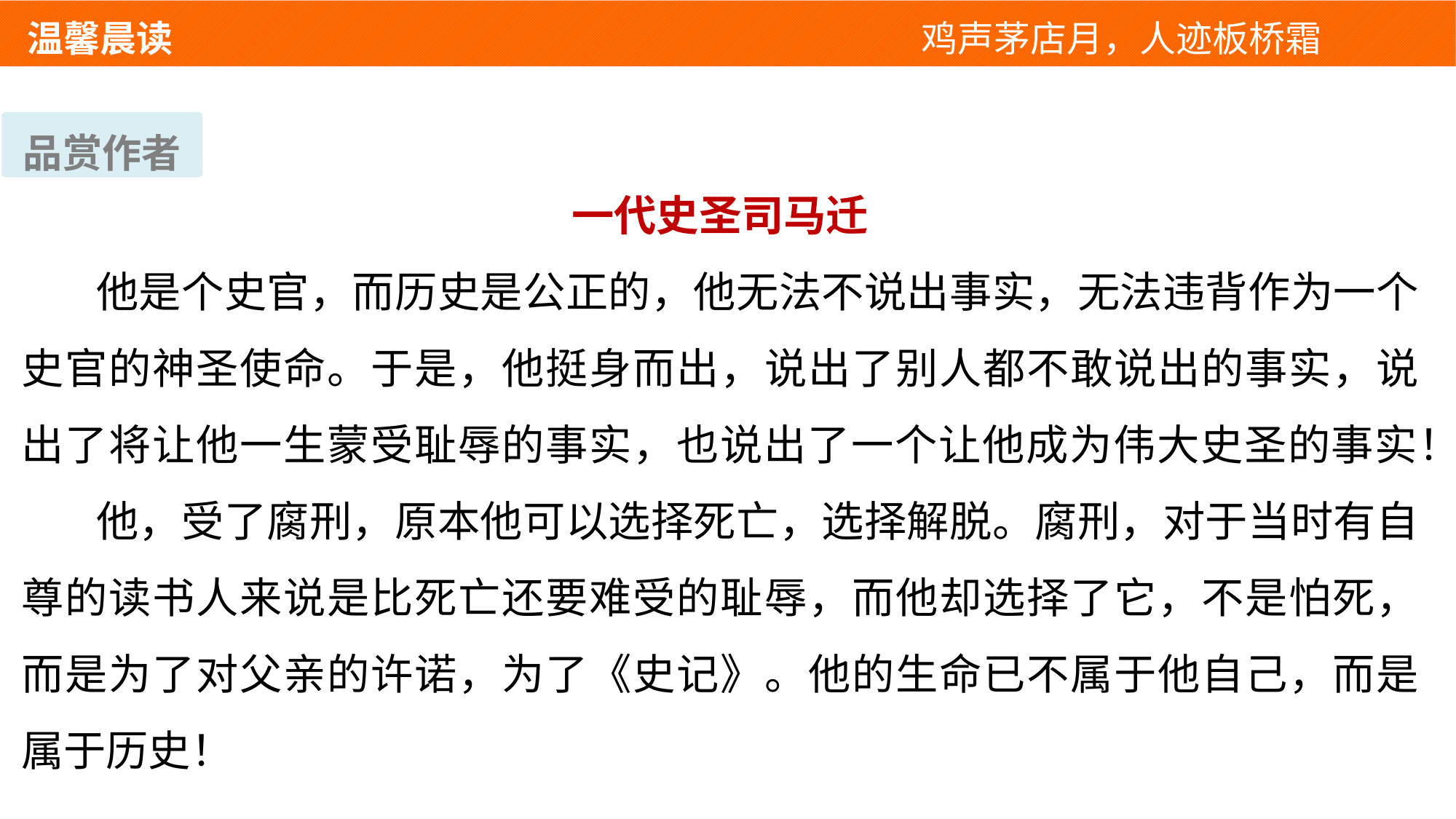

温馨晨读                                     　 　　　　　　　　　　　鸡声茅店月，人迹板桥霜
品赏作者
一代史圣司马迁
他是个史官，而历史是公正的，他无法不说出事实，无法违背作为一个史官的神圣使命。于是，他挺身而出，说出了别人都不敢说出的事实，说出了将让他一生蒙受耻辱的事实，也说出了一个让他成为伟大史圣的事实！
他，受了腐刑，原本他可以选择死亡，选择解脱。腐刑，对于当时有自尊的读书人来说是比死亡还要难受的耻辱，而他却选择了它，不是怕死，而是为了对父亲的许诺，为了《史记》。他的生命已不属于他自己，而是属于历史！